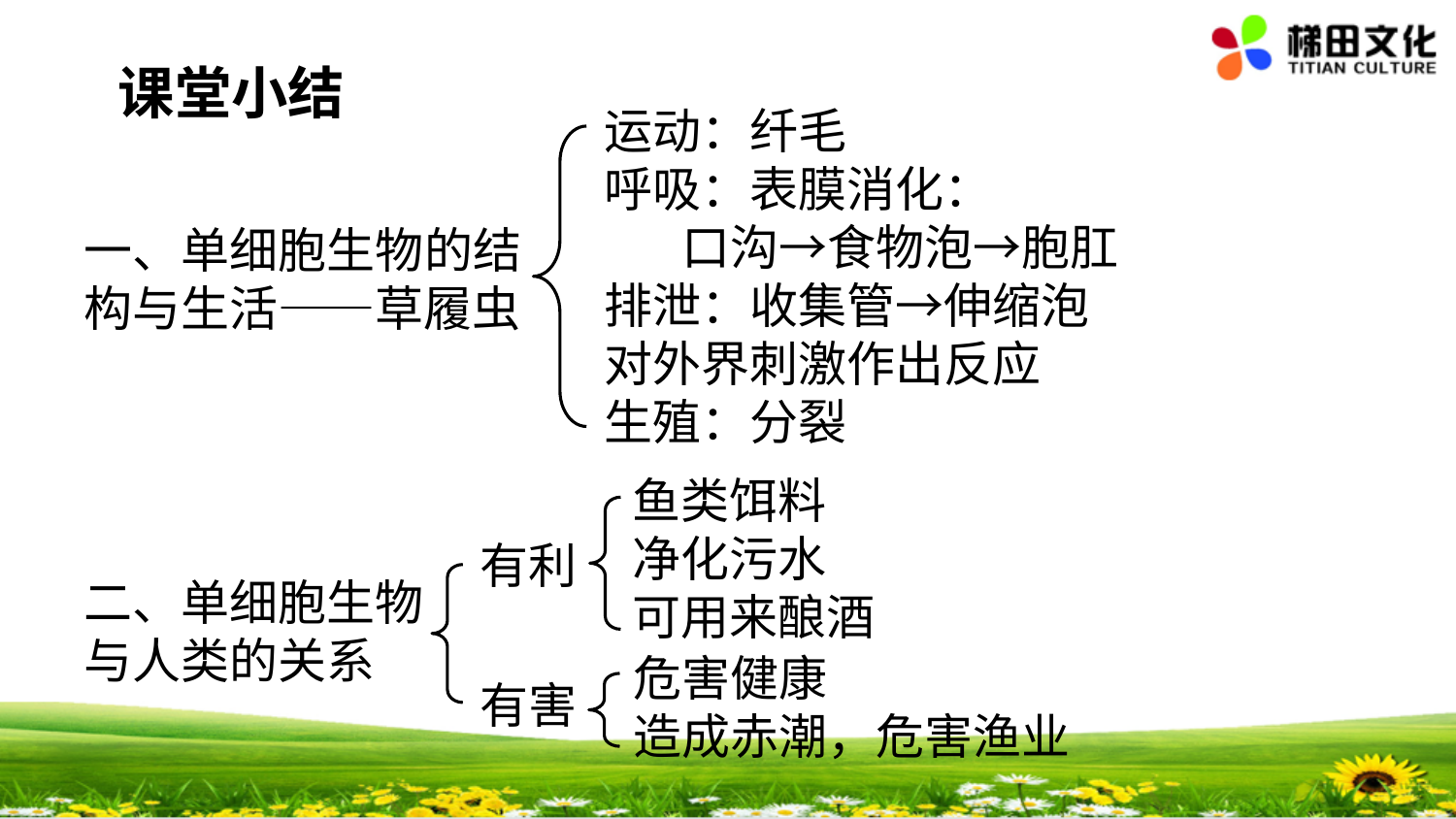

课堂小结
运动：纤毛
呼吸：表膜消化：
      口沟→食物泡→胞肛
排泄：收集管→伸缩泡
对外界刺激作出反应
生殖：分裂

一、单细胞生物的结构与生活——草履虫
鱼类饵料
净化污水
可用来酿酒

有利
二、单细胞生物与人类的关系

危害健康
造成赤潮，危害渔业
有害